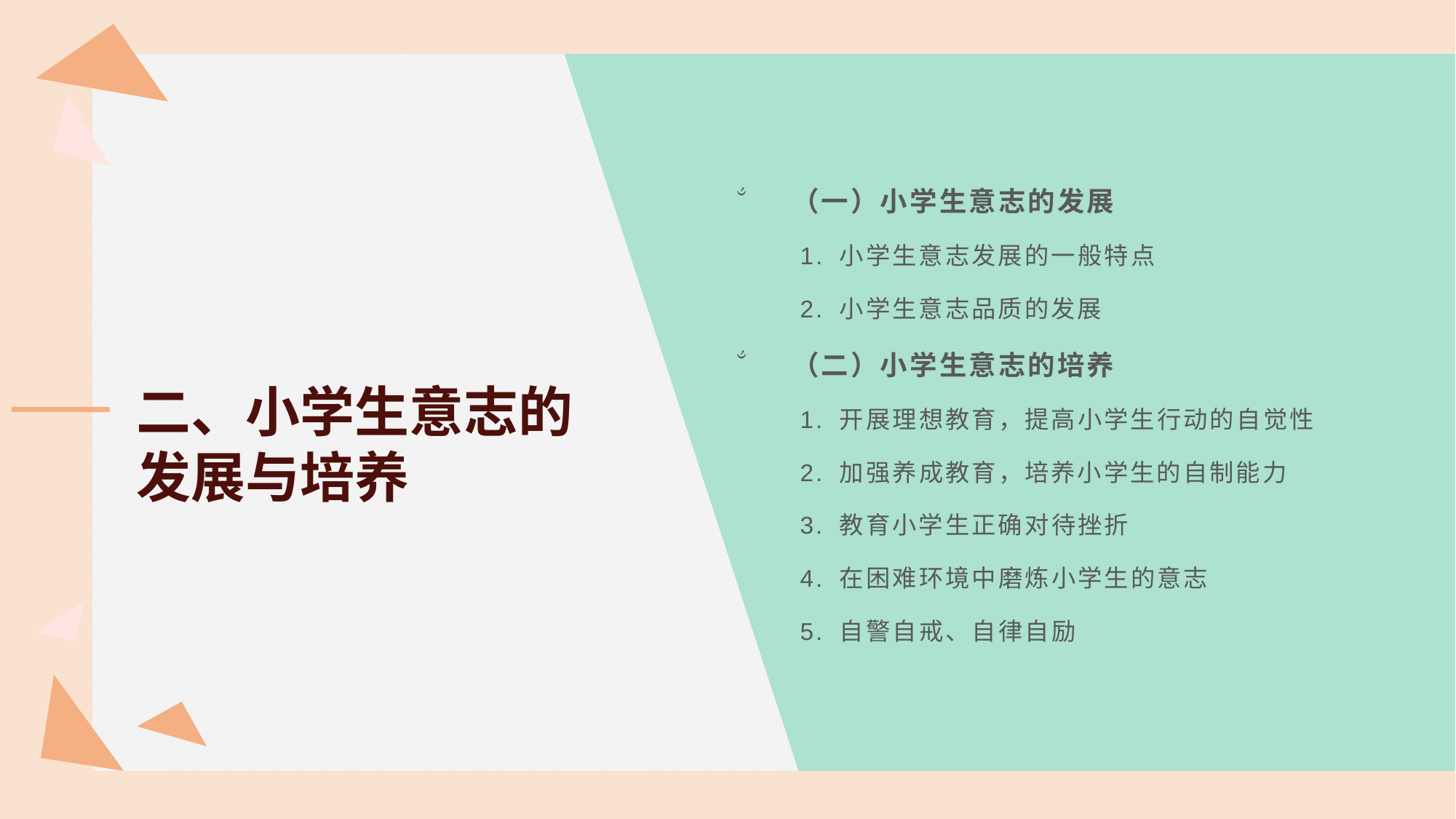

（一）小学生意志的发展
1. 小学生意志发展的一般特点
2. 小学生意志品质的发展
（二）小学生意志的培养
1. 开展理想教育，提高小学生行动的自觉性
2. 加强养成教育，培养小学生的自制能力
3. 教育小学生正确对待挫折
4. 在困难环境中磨炼小学生的意志
5. 自警自戒、自律自励
二、小学生意志的发展与培养